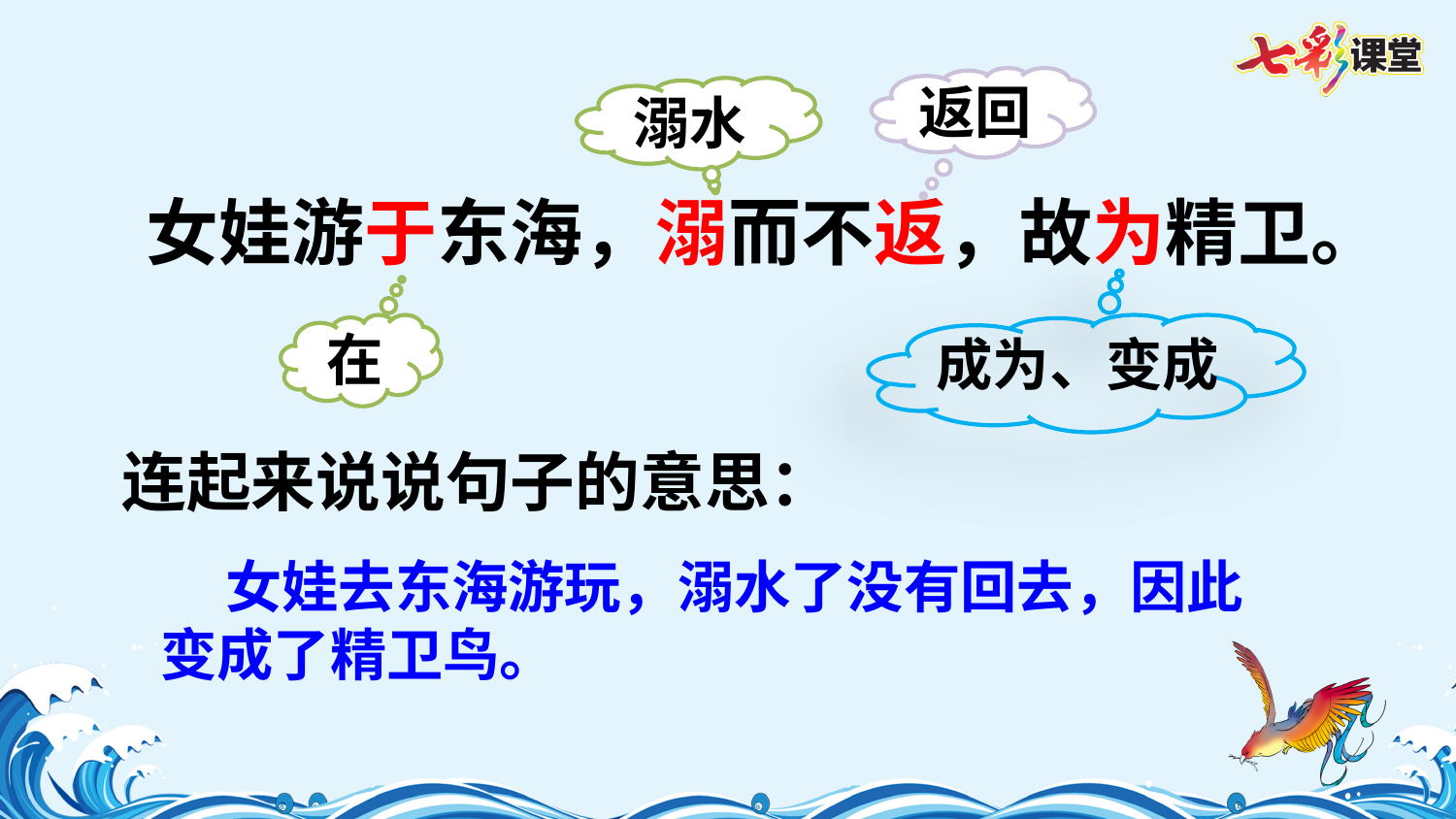

返回
溺水
女娃游于东海，溺而不返，故为精卫。
在

成为、变成
连起来说说句子的意思：
    女娃去东海游玩，溺水了没有回去，因此变成了精卫鸟。